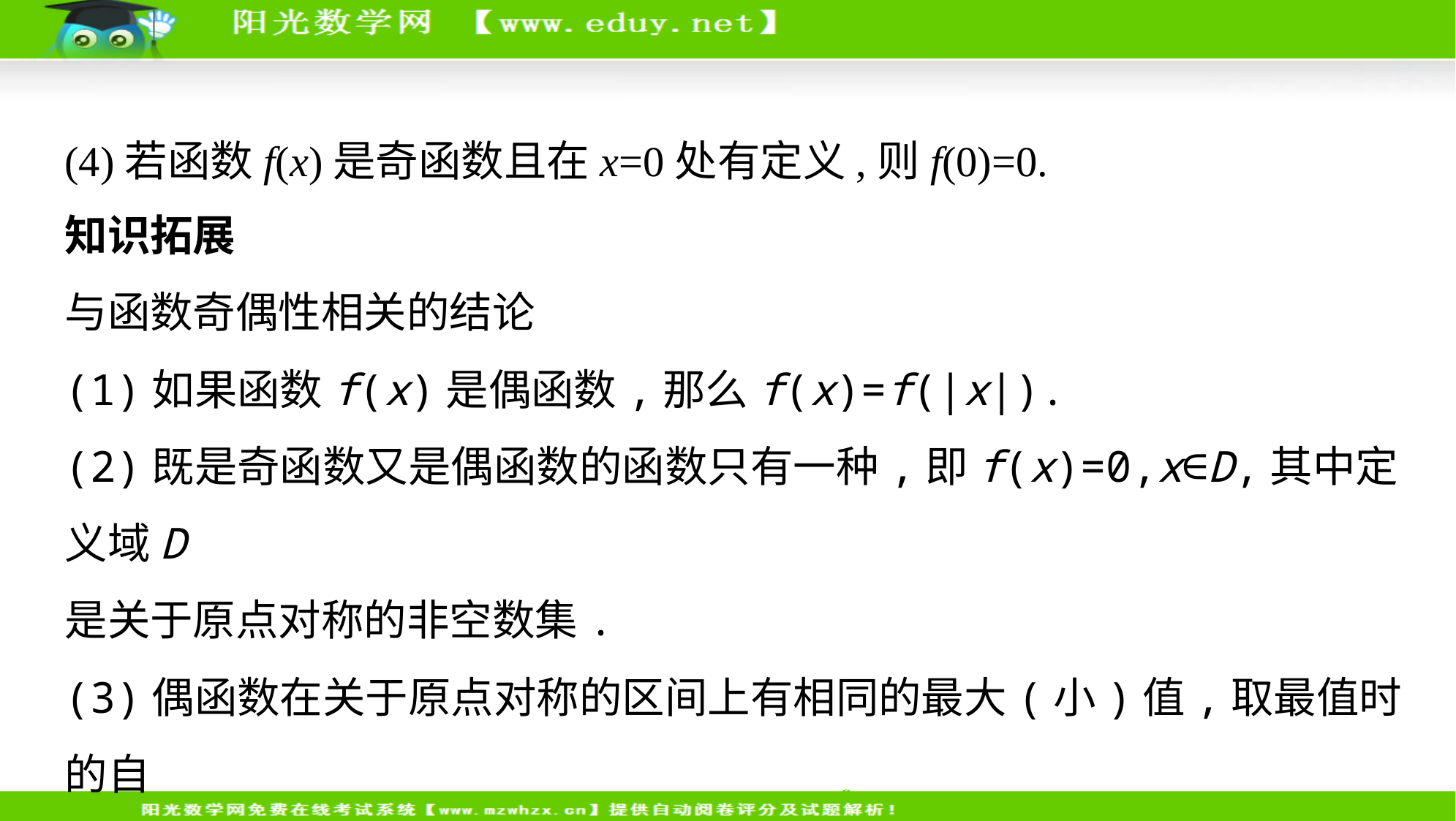

(4)若函数f(x)是奇函数且在x=0处有定义,则f(0)=0.
知识拓展
与函数奇偶性相关的结论
(1)如果函数f(x)是偶函数,那么f(x)=f(|x|).
(2)既是奇函数又是偶函数的函数只有一种,即f(x)=0,x∈D,其中定义域D
是关于原点对称的非空数集.
(3)偶函数在关于原点对称的区间上有相同的最大(小)值,取最值时的自
变量互为相反数;奇函数在关于原点对称的区间上的最值互为相反数,
取最值时的自变量也互为相反数.